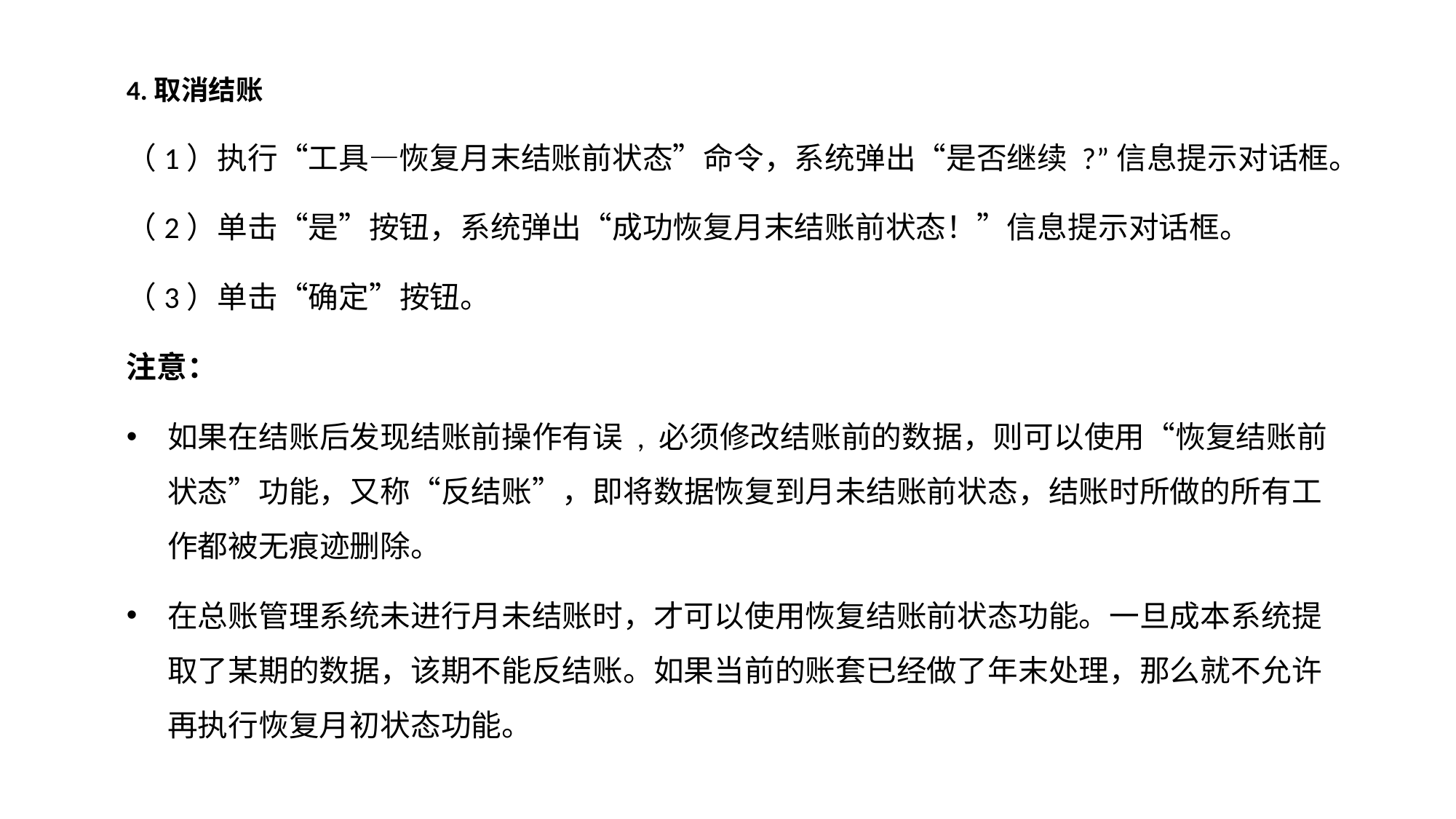

4.取消结账
（1）执行“工具—恢复月末结账前状态”命令，系统弹出“是否继续 ?”信息提示对话框。
（2）单击“是”按钮，系统弹出“成功恢复月末结账前状态！”信息提示对话框。
（3）单击“确定”按钮。
注意：
如果在结账后发现结账前操作有误 , 必须修改结账前的数据，则可以使用“恢复结账前状态”功能，又称“反结账”，即将数据恢复到月未结账前状态，结账时所做的所有工作都被无痕迹删除。
在总账管理系统未进行月未结账时，才可以使用恢复结账前状态功能。一旦成本系统提取了某期的数据，该期不能反结账。如果当前的账套已经做了年末处理，那么就不允许再执行恢复月初状态功能。